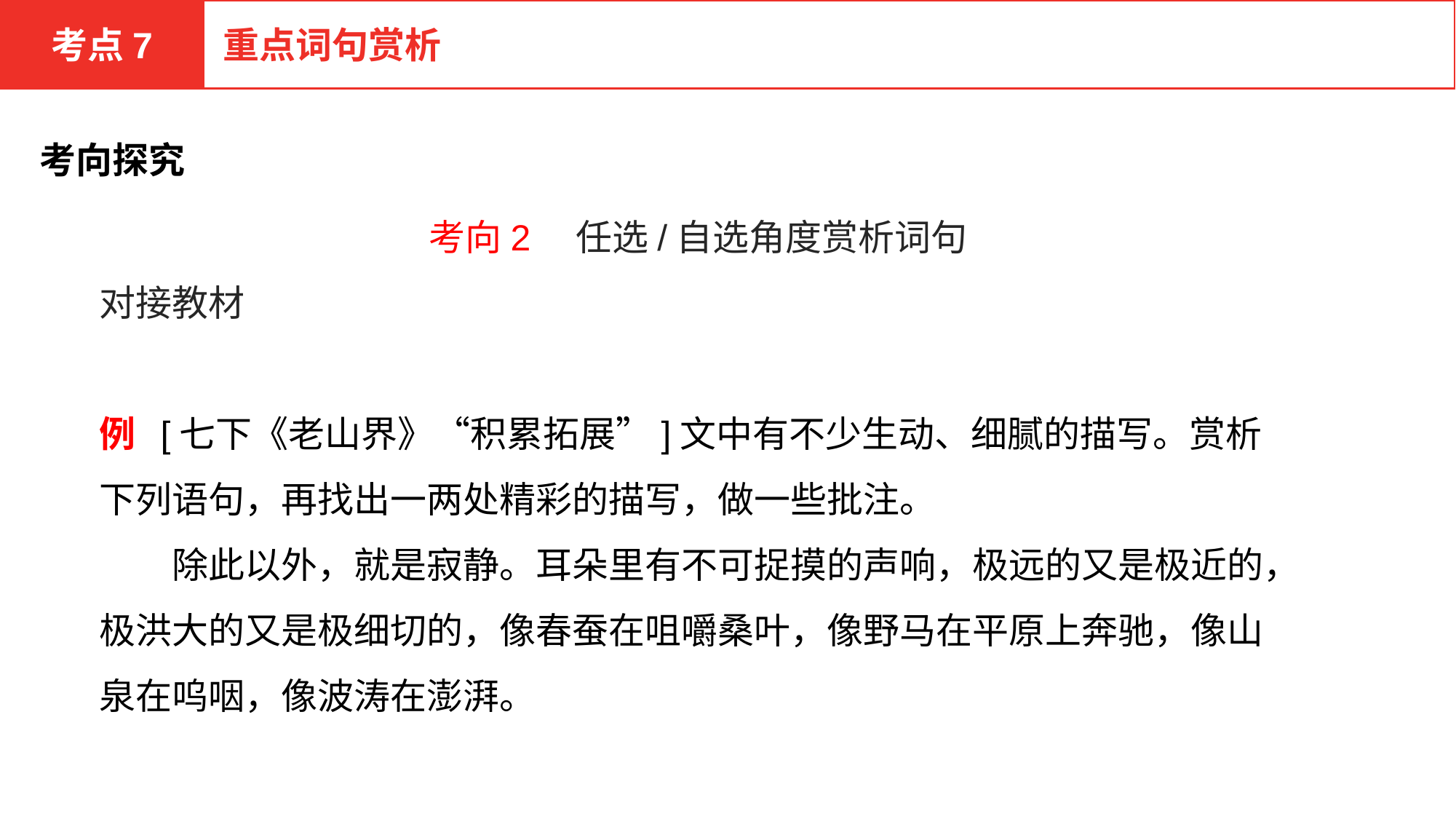

考点7
重点词句赏析
考向探究
考向2　任选/自选角度赏析词句
对接教材

例  [七下《老山界》“积累拓展”]文中有不少生动、细腻的描写。赏析下列语句，再找出一两处精彩的描写，做一些批注。
　　除此以外，就是寂静。耳朵里有不可捉摸的声响，极远的又是极近的，极洪大的又是极细切的，像春蚕在咀嚼桑叶，像野马在平原上奔驰，像山泉在呜咽，像波涛在澎湃。